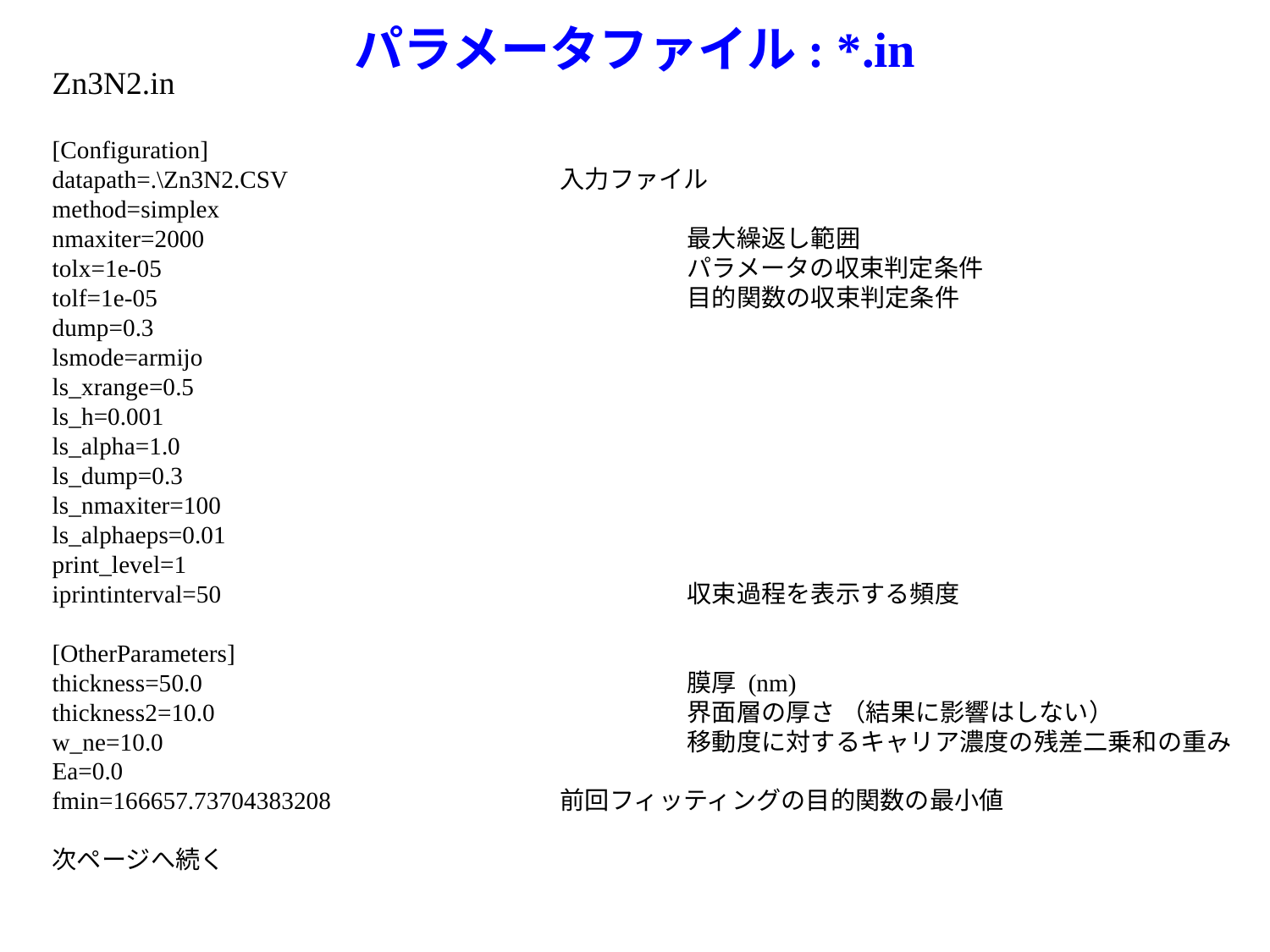

# パラメータファイル: *.in
Zn3N2.in

[Configuration]
datapath=.\Zn3N2.CSV			入力ファイル
method=simplex
nmaxiter=2000				最大繰返し範囲
tolx=1e-05					パラメータの収束判定条件
tolf=1e-05					目的関数の収束判定条件
dump=0.3
lsmode=armijo
ls_xrange=0.5
ls_h=0.001
ls_alpha=1.0
ls_dump=0.3
ls_nmaxiter=100
ls_alphaeps=0.01
print_level=1
iprintinterval=50				収束過程を表示する頻度

[OtherParameters]
thickness=50.0				膜厚 (nm)
thickness2=10.0				界面層の厚さ （結果に影響はしない）
w_ne=10.0					移動度に対するキャリア濃度の残差二乗和の重み
Ea=0.0
fmin=166657.73704383208		前回フィッティングの目的関数の最小値

次ページへ続く